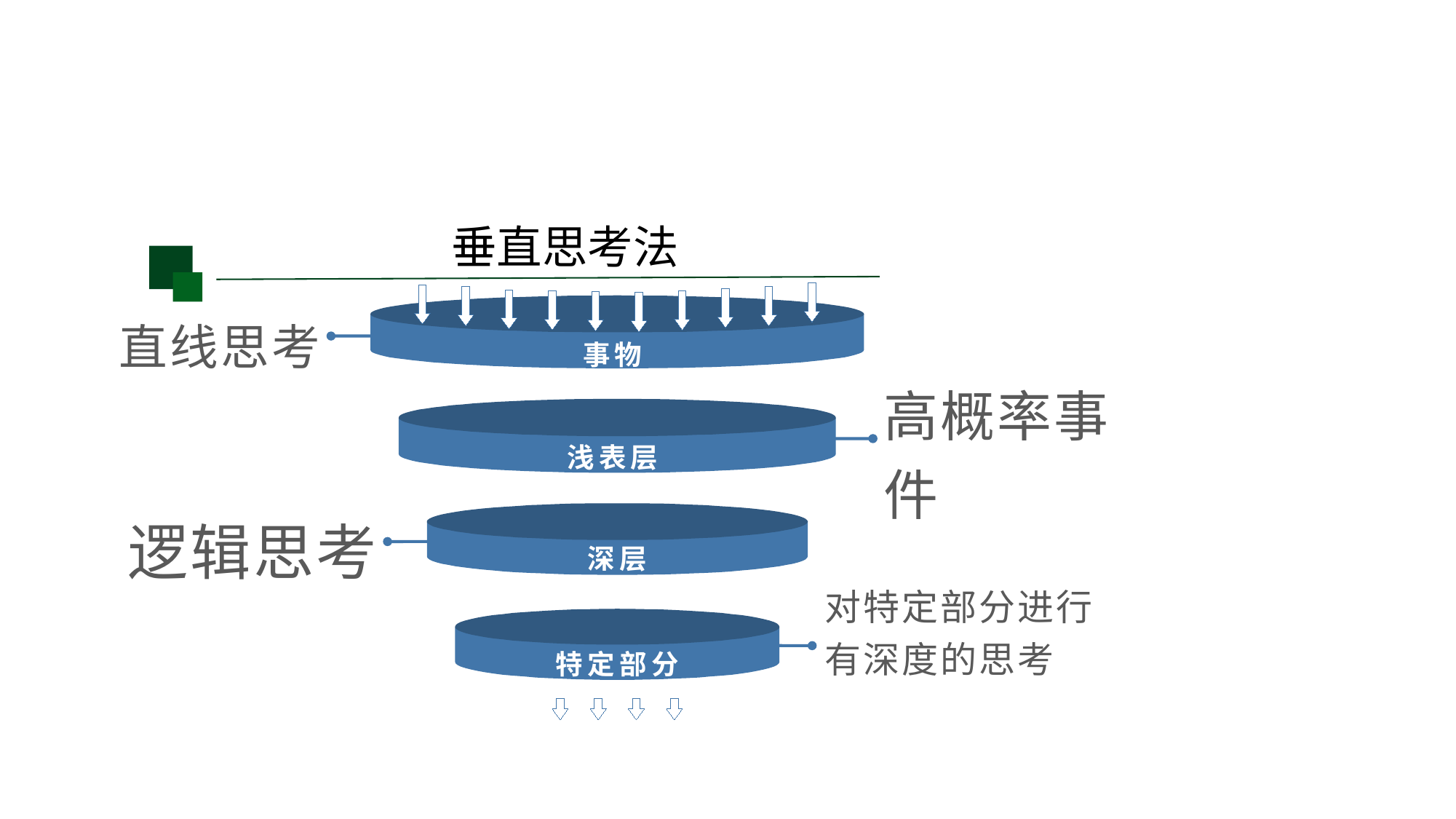

垂直思考法

直线思考

事物

高概率事件

浅表层

逻辑思考

深层

对特定部分进行有深度的思考

特定部分